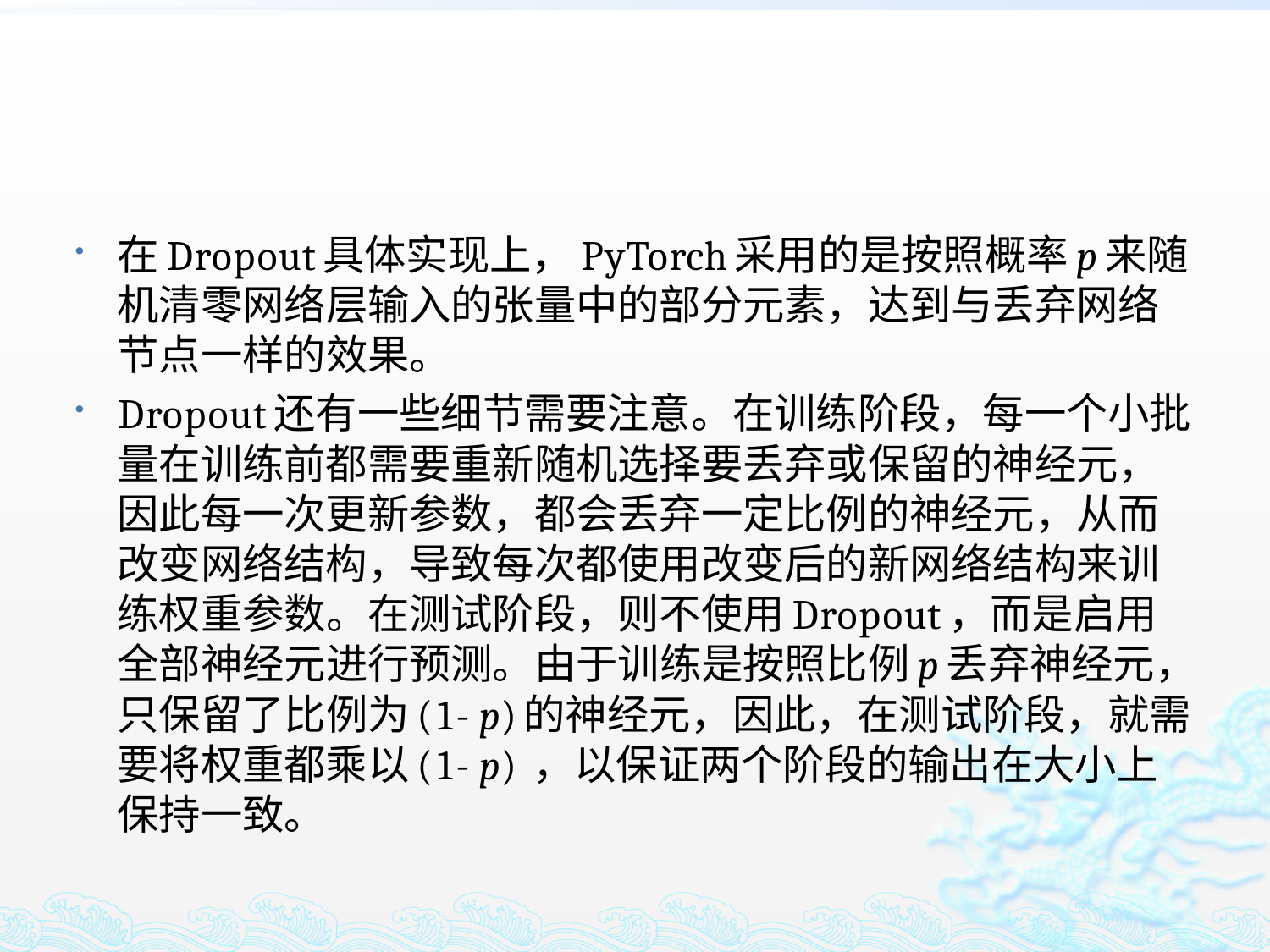

在Dropout具体实现上，PyTorch采用的是按照概率p来随机清零网络层输入的张量中的部分元素，达到与丢弃网络节点一样的效果。
Dropout还有一些细节需要注意。在训练阶段，每一个小批量在训练前都需要重新随机选择要丢弃或保留的神经元，因此每一次更新参数，都会丢弃一定比例的神经元，从而改变网络结构，导致每次都使用改变后的新网络结构来训练权重参数。在测试阶段，则不使用Dropout，而是启用全部神经元进行预测。由于训练是按照比例p丢弃神经元，只保留了比例为(1- p)的神经元，因此，在测试阶段，就需要将权重都乘以(1- p) ，以保证两个阶段的输出在大小上保持一致。